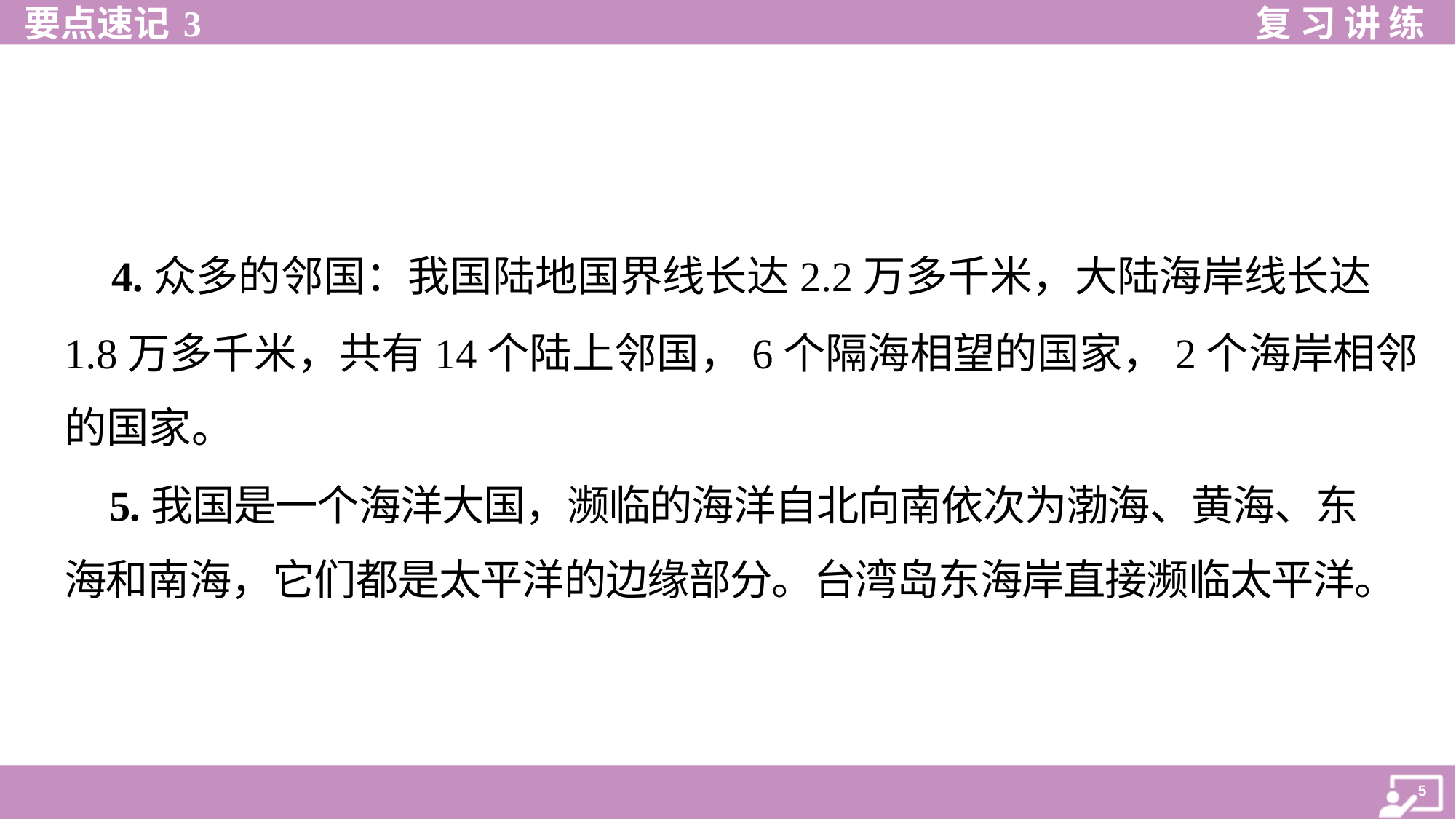

4.众多的邻国：我国陆地国界线长达2.2万多千米，大陆海岸线长达
1.8万多千米，共有14个陆上邻国，6个隔海相望的国家，2个海岸相邻
的国家。
    5.我国是一个海洋大国，濒临的海洋自北向南依次为渤海、黄海、东
海和南海，它们都是太平洋的边缘部分。台湾岛东海岸直接濒临太平洋。